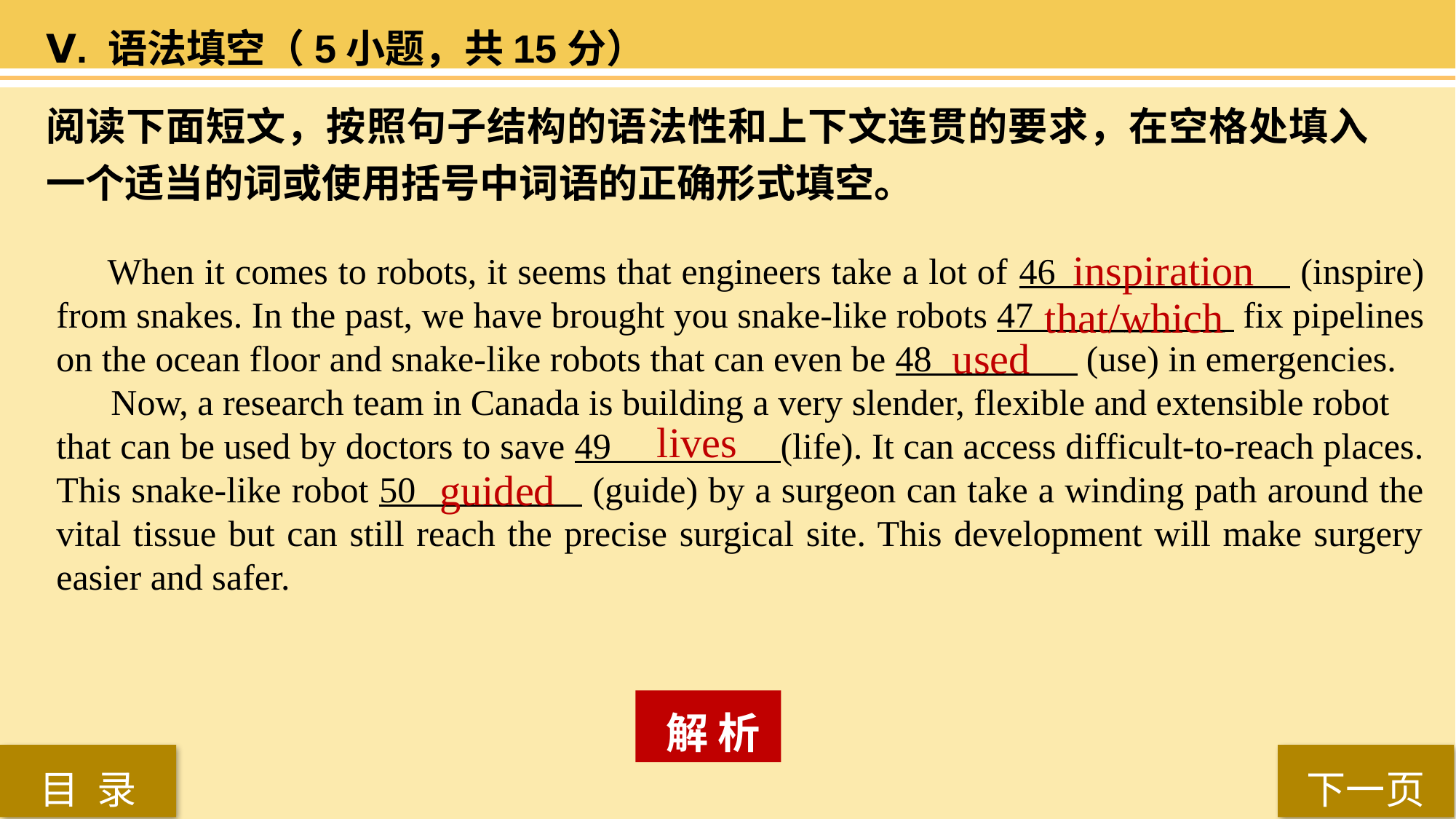

Ⅴ. 语法填空（5小题，共15分）
阅读下面短文，按照句子结构的语法性和上下文连贯的要求，在空格处填入一个适当的词或使用括号中词语的正确形式填空。
 inspiration
     When it comes to robots, it seems that engineers take a lot of 46                        (inspire) from snakes. In the past, we have brought you snake-like robots 47        ____   _  fix pipelines on the ocean floor and snake-like robots that can even be 48                 (use) in emergencies.
Now, a research team in Canada is building a very slender, flexible and extensible robot
that can be used by doctors to save 49                  (life). It can access difficult-to-reach places. This snake-like robot 50                 (guide) by a surgeon can take a winding path around the vital tissue but can still reach the precise surgical site. This development will make surgery easier and safer.
 that/which
used
lives
guided
 解 析